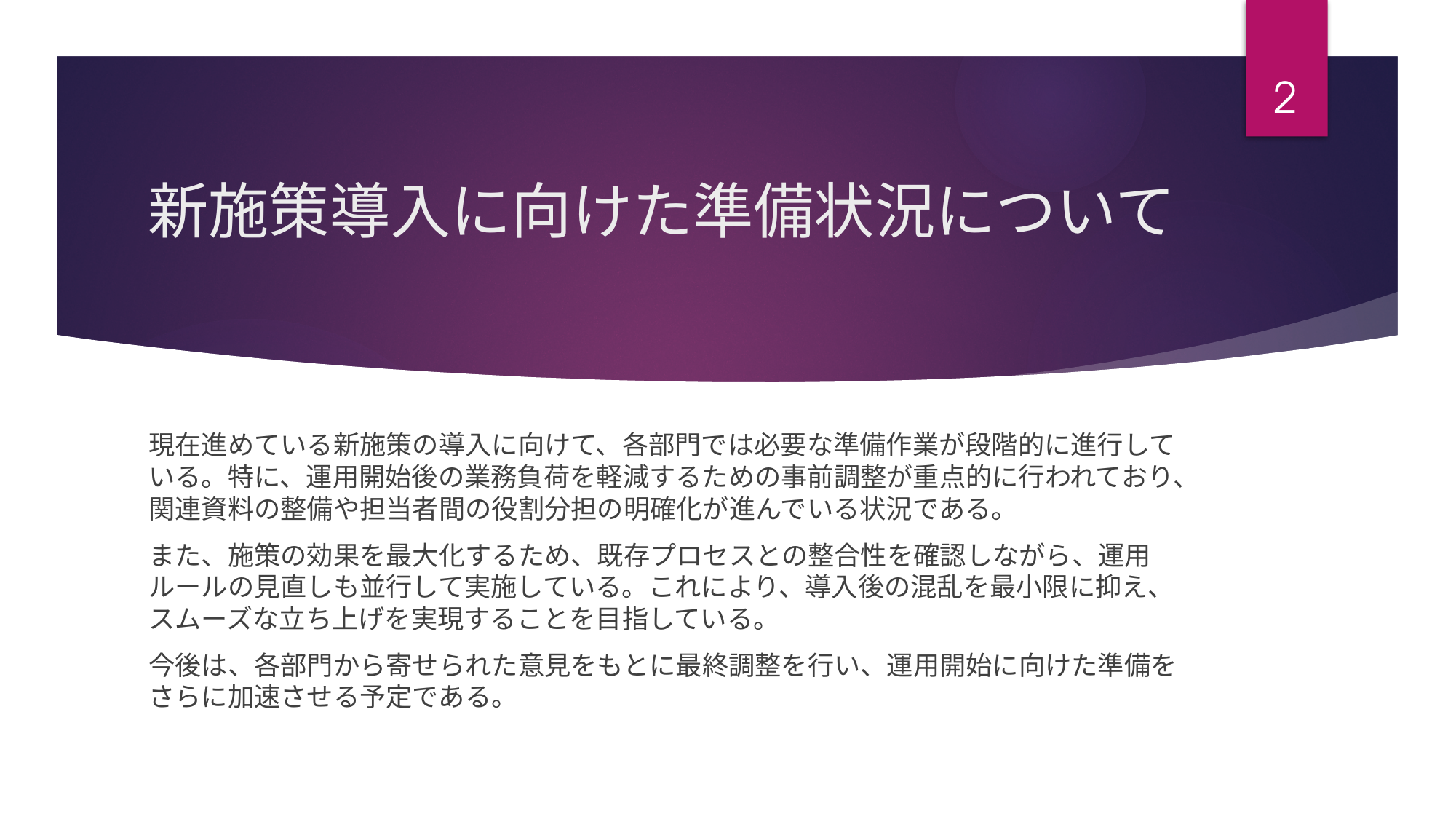

2
# 新施策導入に向けた準備状況について
現在進めている新施策の導入に向けて、各部門では必要な準備作業が段階的に進行している。特に、運用開始後の業務負荷を軽減するための事前調整が重点的に行われており、関連資料の整備や担当者間の役割分担の明確化が進んでいる状況である。
また、施策の効果を最大化するため、既存プロセスとの整合性を確認しながら、運用ルールの見直しも並行して実施している。これにより、導入後の混乱を最小限に抑え、スムーズな立ち上げを実現することを目指している。
今後は、各部門から寄せられた意見をもとに最終調整を行い、運用開始に向けた準備をさらに加速させる予定である。